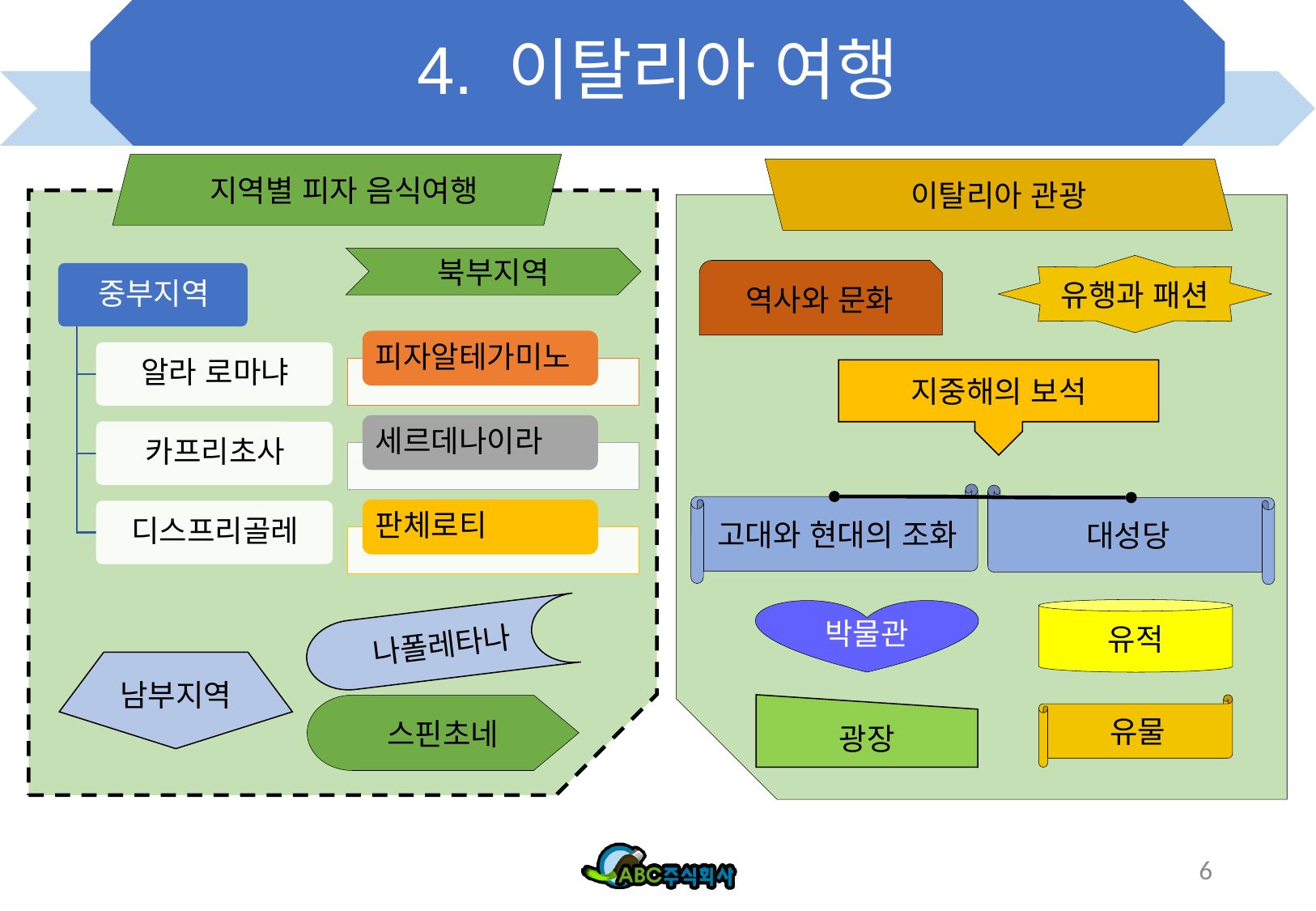

# 4. 이탈리아 여행
 지역별 피자 음식여행
이탈리아 관광

중부지역
알라 로마냐
카프리초사
디스프리골레
북부지역
유행과 패션
역사와 문화
피자알테가미노
세르데나이라
판체로티
지중해의 보석
고대와 현대의 조화
대성당
박물관
유적
나폴레타나

남부지역
광장
유물
스핀초네
6